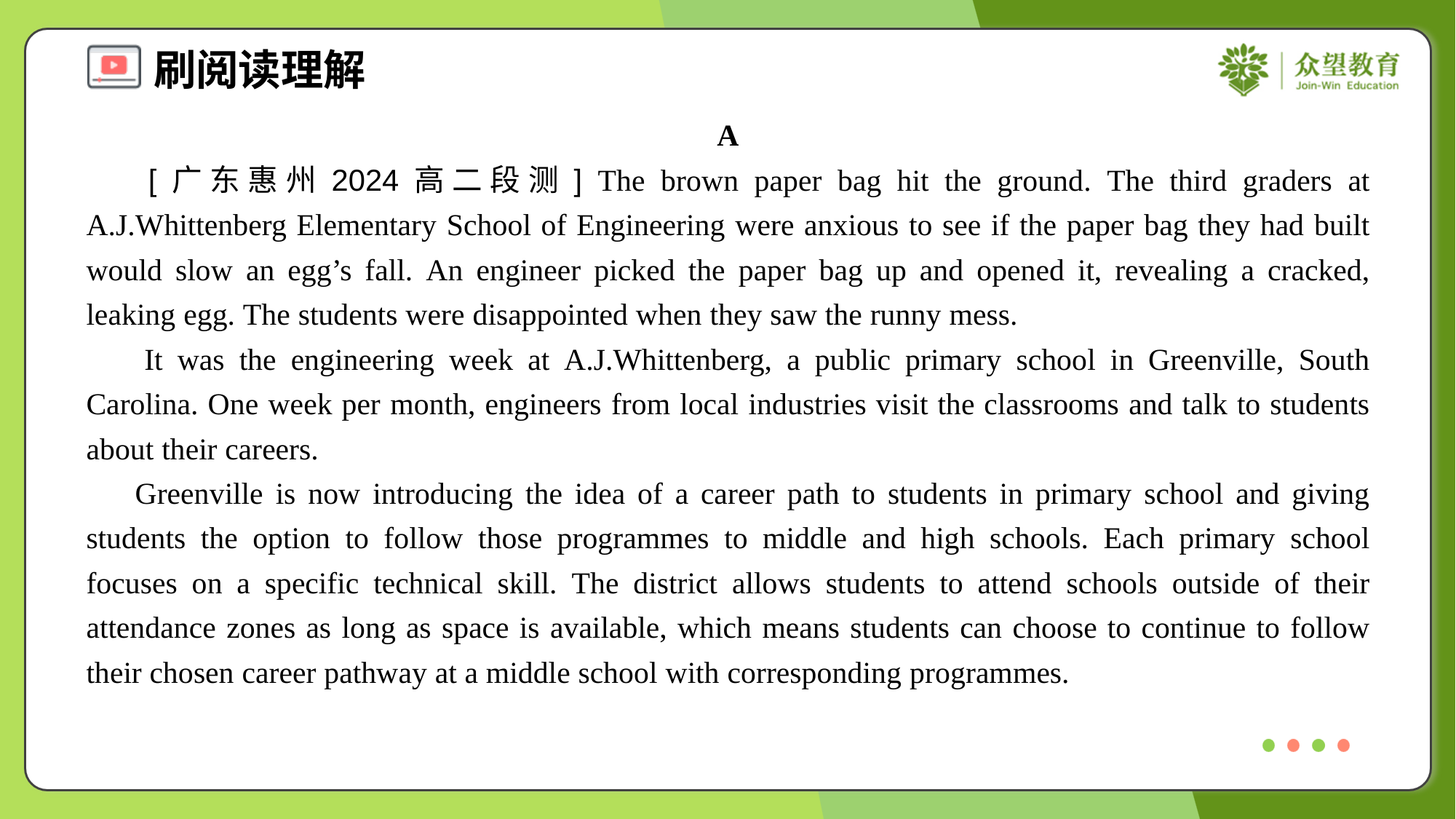

A
    [广东惠州2024高二段测] The brown paper bag hit the ground. The third graders at A.J.Whittenberg Elementary School of Engineering were anxious to see if the paper bag they had built would slow an egg’s fall. An engineer picked the paper bag up and opened it, revealing a cracked, leaking egg. The students were disappointed when they saw the runny mess.
    It was the engineering week at A.J.Whittenberg, a public primary school in Greenville, South Carolina. One week per month, engineers from local industries visit the classrooms and talk to students about their careers.
    Greenville is now introducing the idea of a career path to students in primary school and giving students the option to follow those programmes to middle and high schools. Each primary school focuses on a specific technical skill. The district allows students to attend schools outside of their attendance zones as long as space is available, which means students can choose to continue to follow their chosen career pathway at a middle school with corresponding programmes.